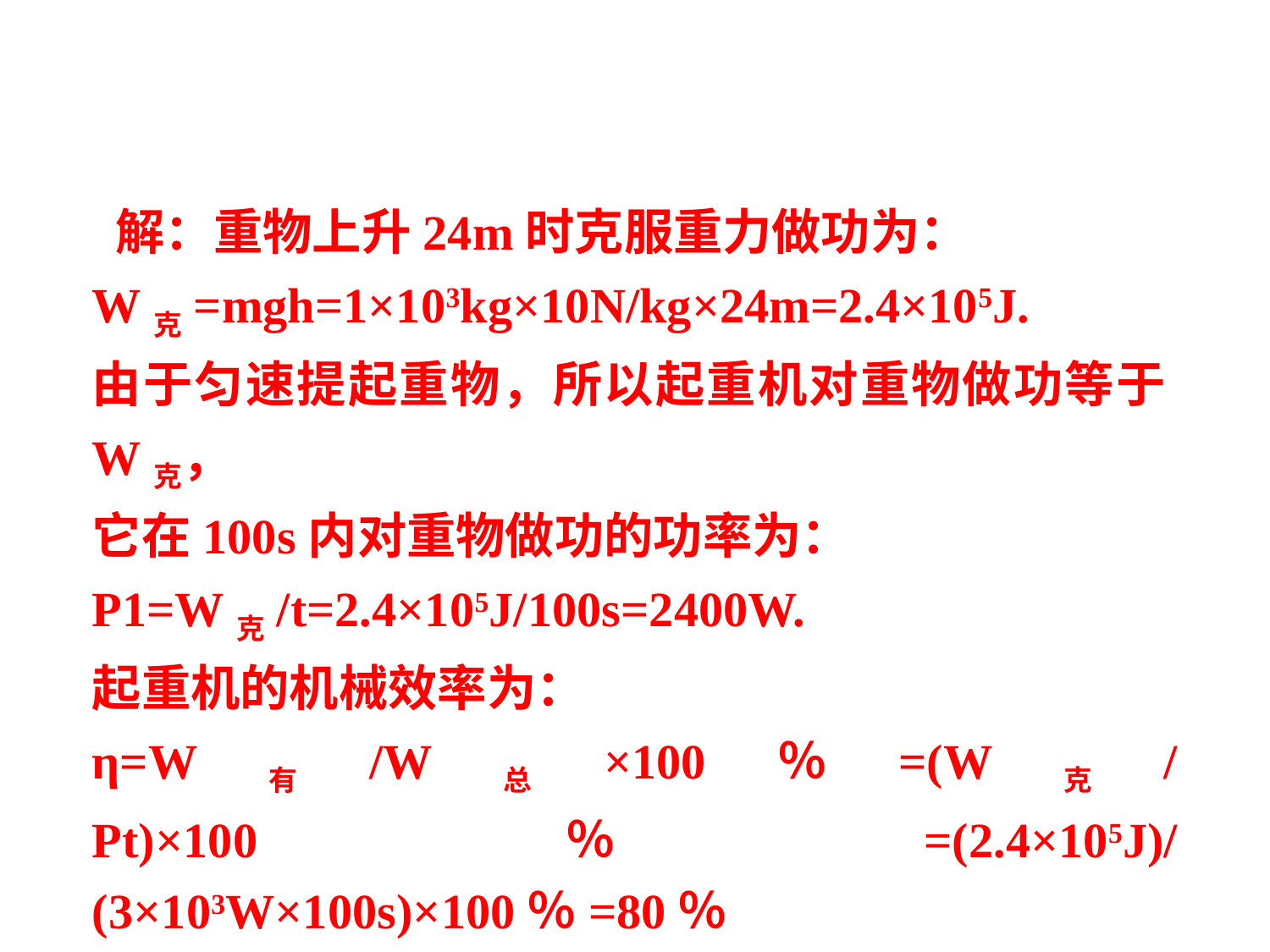

解：重物上升24m时克服重力做功为：
W克=mgh=1×103kg×10N/kg×24m=2.4×105J.
由于匀速提起重物，所以起重机对重物做功等于W克，
它在100s内对重物做功的功率为：
P1=W克/t=2.4×105J/100s=2400W.
起重机的机械效率为：
η=W有/W总×100％=(W克/Pt)×100％=(2.4×105J)/(3×103W×100s)×100％=80％